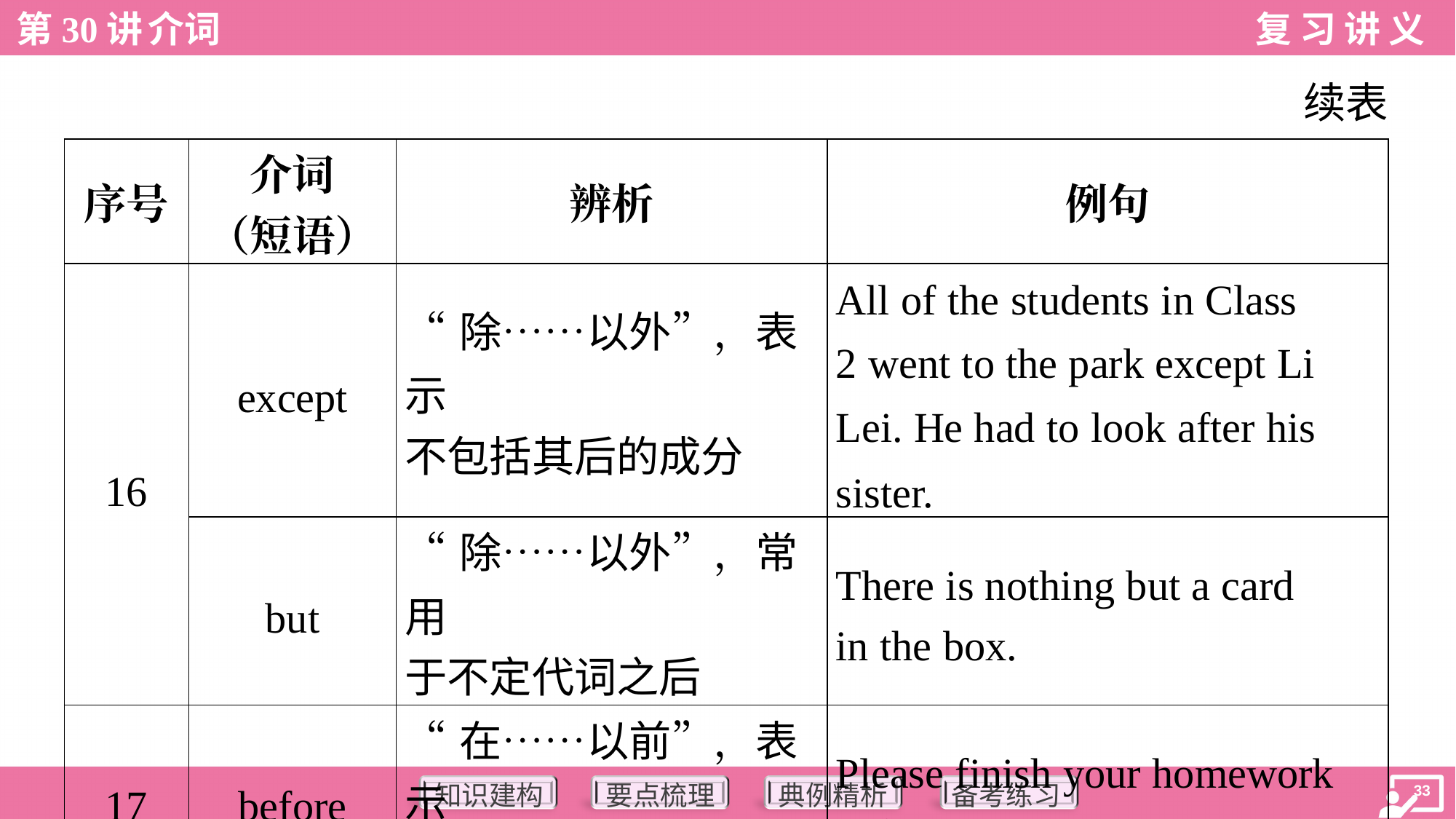

续表
| 序号 | 介词 （短语） | 辨析 | 例句 |
| --- | --- | --- | --- |
| 16 | except | “除……以外”，表示 不包括其后的成分 | All of the students in Class 2 went to the park except Li Lei. He had to look after his sister. |
|  | but | “除……以外”，常用 于不定代词之后 | There is nothing but a card in the box. |
| 17 | before | “在……以前”，表示 时间 | Please finish your homework before Tuesday. |